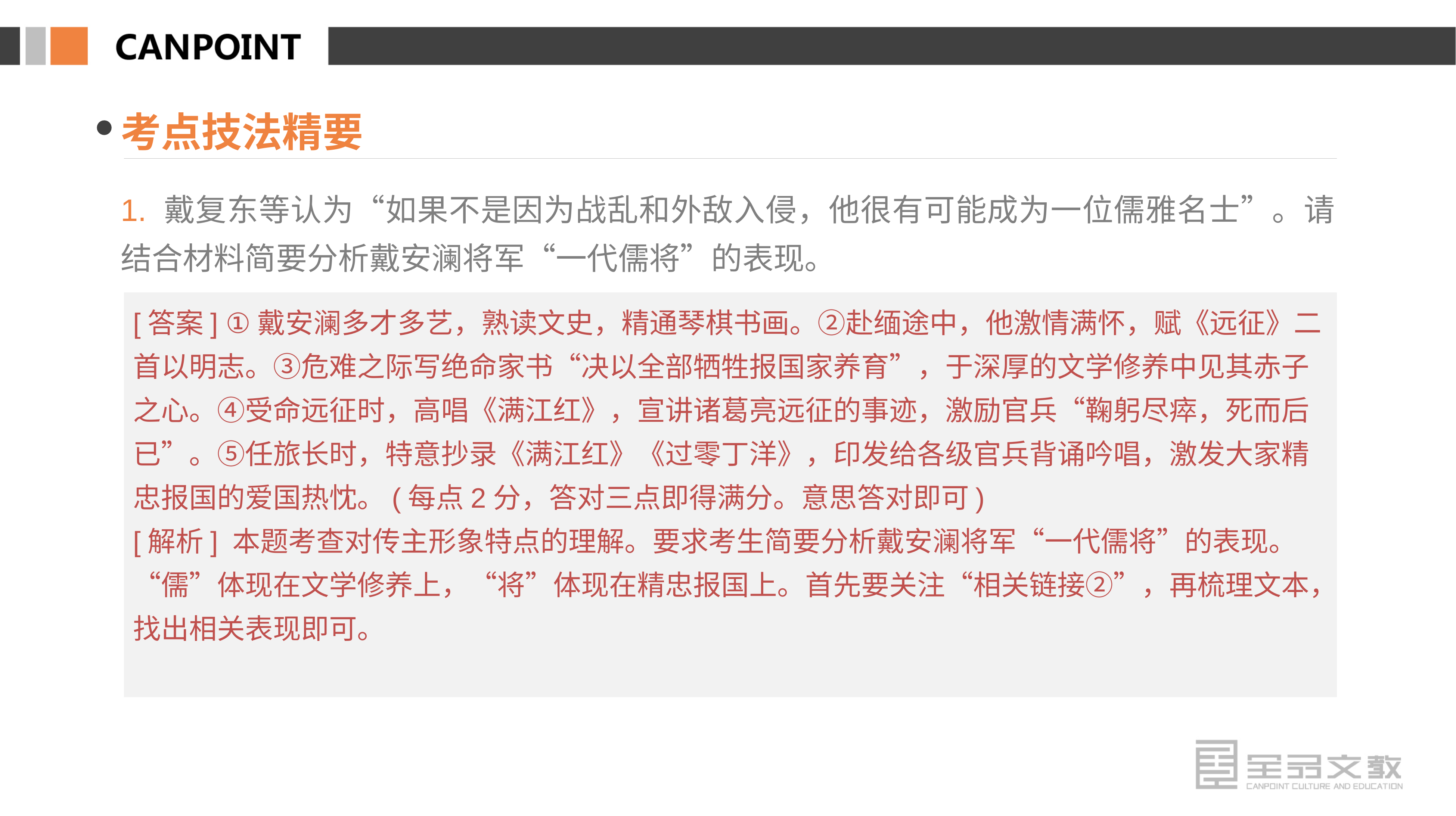

考点技法精要

1. 戴复东等认为“如果不是因为战乱和外敌入侵，他很有可能成为一位儒雅名士”。请结合材料简要分析戴安澜将军“一代儒将”的表现。

[答案] ①戴安澜多才多艺，熟读文史，精通琴棋书画。②赴缅途中，他激情满怀，赋《远征》二首以明志。③危难之际写绝命家书“决以全部牺牲报国家养育”，于深厚的文学修养中见其赤子之心。④受命远征时，高唱《满江红》，宣讲诸葛亮远征的事迹，激励官兵“鞠躬尽瘁，死而后已”。⑤任旅长时，特意抄录《满江红》《过零丁洋》，印发给各级官兵背诵吟唱，激发大家精忠报国的爱国热忱。(每点2分，答对三点即得满分。意思答对即可)
[解析] 本题考查对传主形象特点的理解。要求考生简要分析戴安澜将军“一代儒将”的表现。“儒”体现在文学修养上，“将”体现在精忠报国上。首先要关注“相关链接②”，再梳理文本，找出相关表现即可。